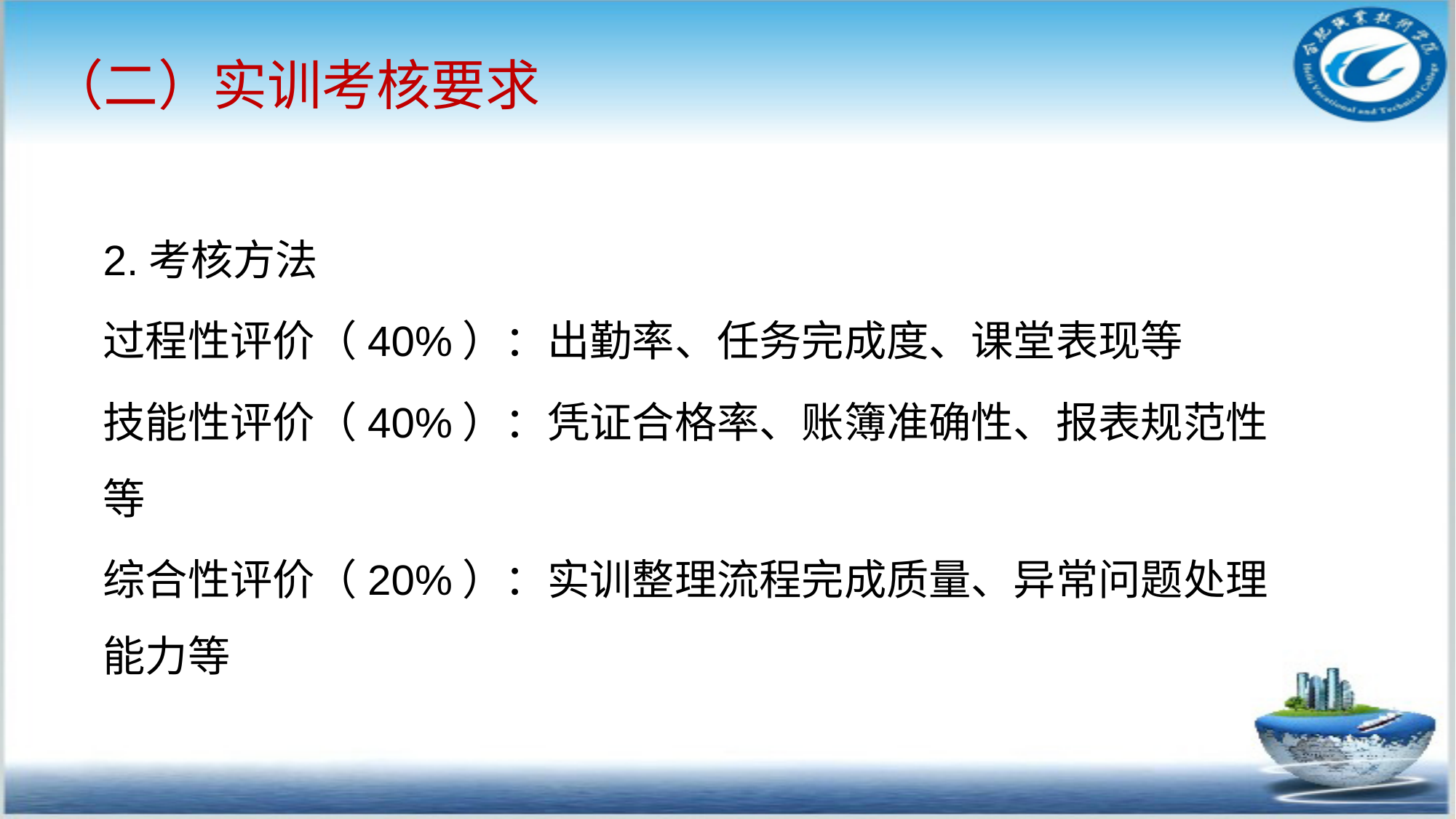

# （二）实训考核要求
2.考核方法
过程性评价（40%）：出勤率、任务完成度、课堂表现等
技能性评价（40%）：凭证合格率、账簿准确性、报表规范性等
综合性评价（20%）：实训整理流程完成质量、异常问题处理能力等